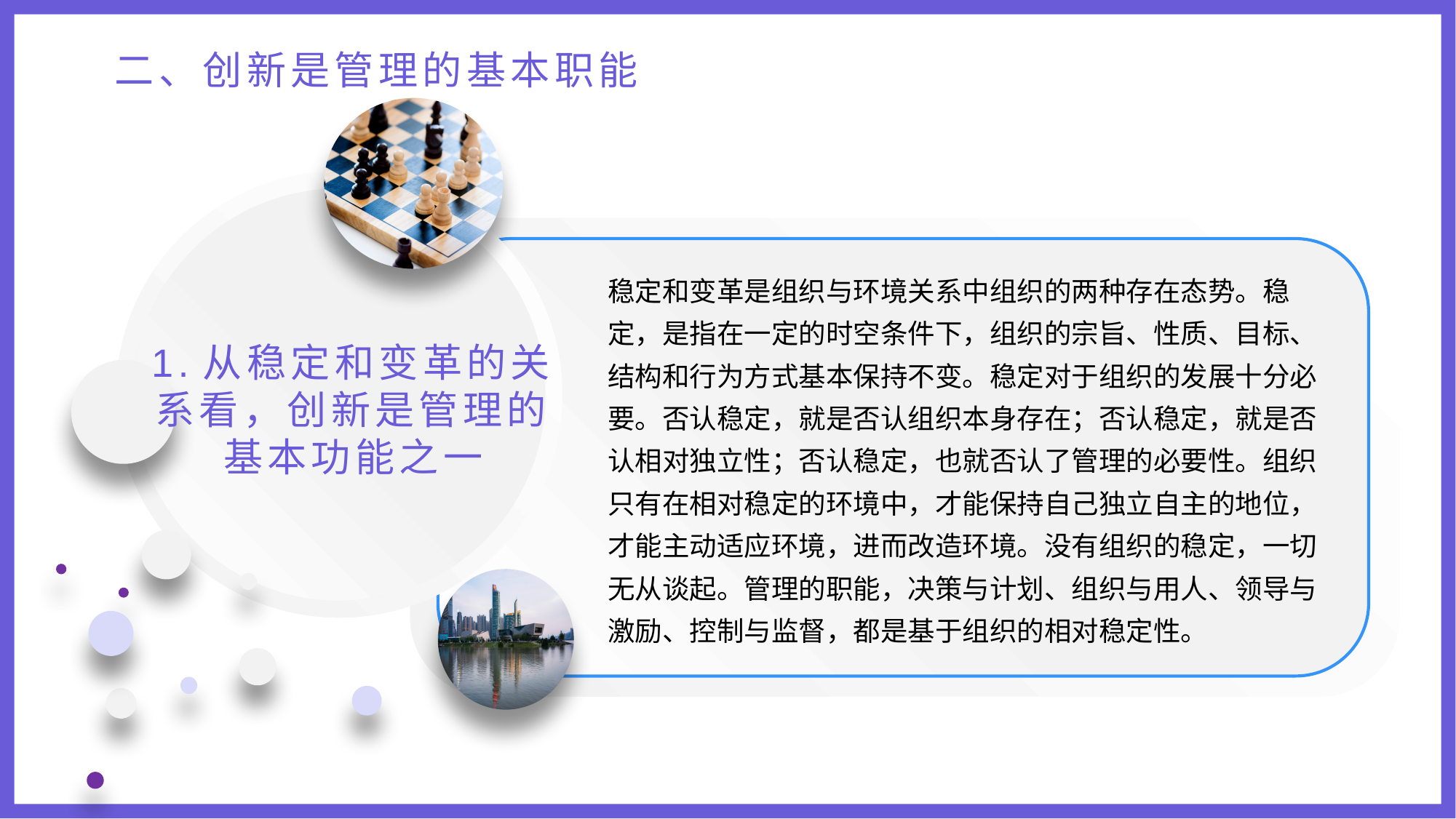

二、创新是管理的基本职能

稳定和变革是组织与环境关系中组织的两种存在态势。稳定，是指在一定的时空条件下，组织的宗旨、性质、目标、结构和行为方式基本保持不变。稳定对于组织的发展十分必要。否认稳定，就是否认组织本身存在；否认稳定，就是否认相对独立性；否认稳定，也就否认了管理的必要性。组织只有在相对稳定的环境中，才能保持自己独立自主的地位，才能主动适应环境，进而改造环境。没有组织的稳定，一切无从谈起。管理的职能，决策与计划、组织与用人、领导与激励、控制与监督，都是基于组织的相对稳定性。
1.从稳定和变革的关系看，创新是管理的基本功能之一